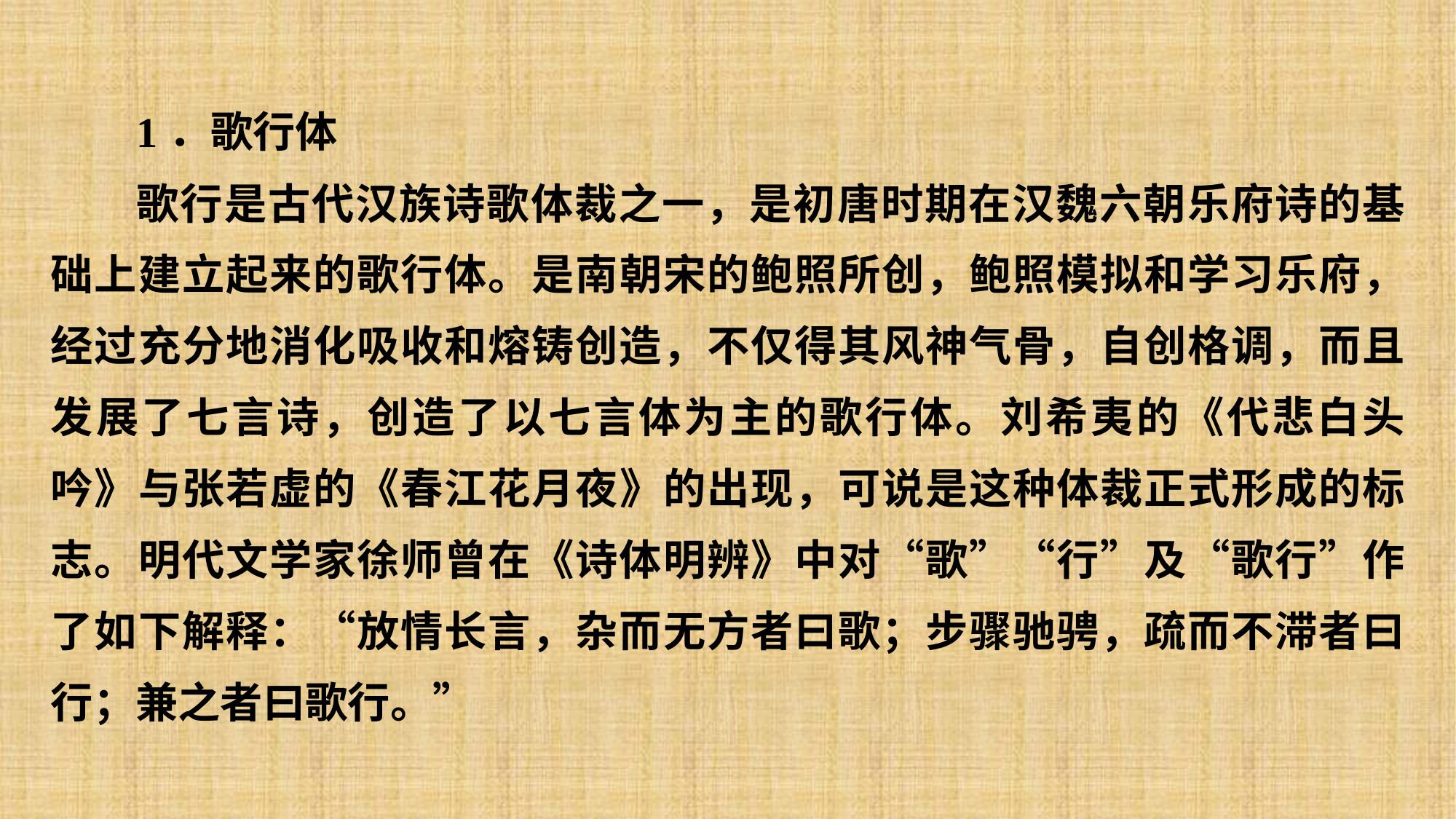

1．歌行体
歌行是古代汉族诗歌体裁之一，是初唐时期在汉魏六朝乐府诗的基础上建立起来的歌行体。是南朝宋的鲍照所创，鲍照模拟和学习乐府，经过充分地消化吸收和熔铸创造，不仅得其风神气骨，自创格调，而且发展了七言诗，创造了以七言体为主的歌行体。刘希夷的《代悲白头吟》与张若虚的《春江花月夜》的出现，可说是这种体裁正式形成的标志。明代文学家徐师曾在《诗体明辨》中对“歌”“行”及“歌行”作了如下解释：“放情长言，杂而无方者曰歌；步骤驰骋，疏而不滞者曰行；兼之者曰歌行。”